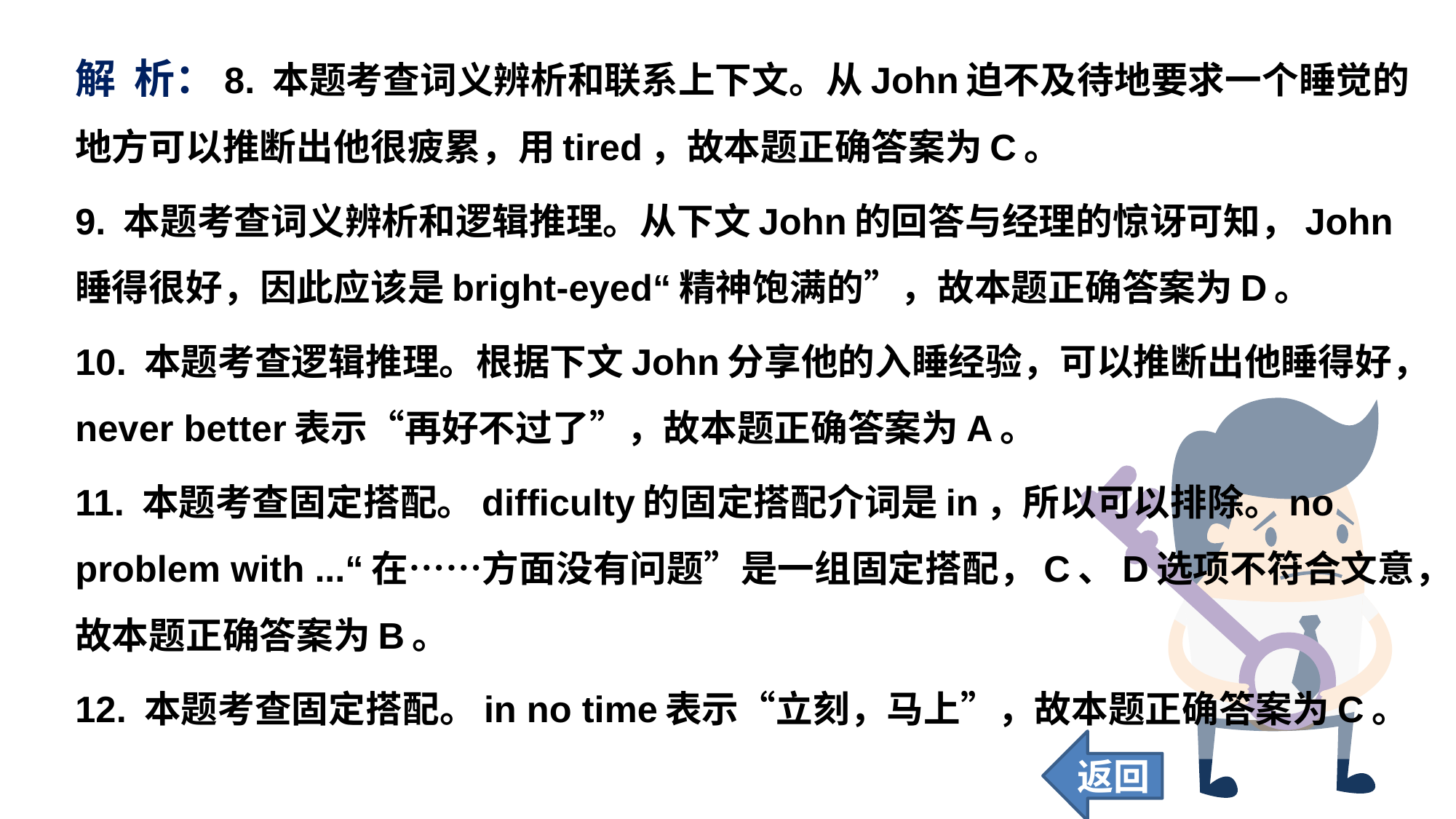

解  析：8. 本题考查词义辨析和联系上下文。从John迫不及待地要求一个睡觉的地方可以推断出他很疲累，用tired，故本题正确答案为C。
9. 本题考查词义辨析和逻辑推理。从下文John的回答与经理的惊讶可知，John睡得很好，因此应该是bright-eyed“精神饱满的”，故本题正确答案为D。
10. 本题考查逻辑推理。根据下文John分享他的入睡经验，可以推断出他睡得好，never better表示“再好不过了”，故本题正确答案为A。
11. 本题考查固定搭配。difficulty的固定搭配介词是in，所以可以排除。no problem with ...“在……方面没有问题”是一组固定搭配，C、D选项不符合文意，故本题正确答案为B。
12. 本题考查固定搭配。in no time表示“立刻，马上”，故本题正确答案为C。

返回
40